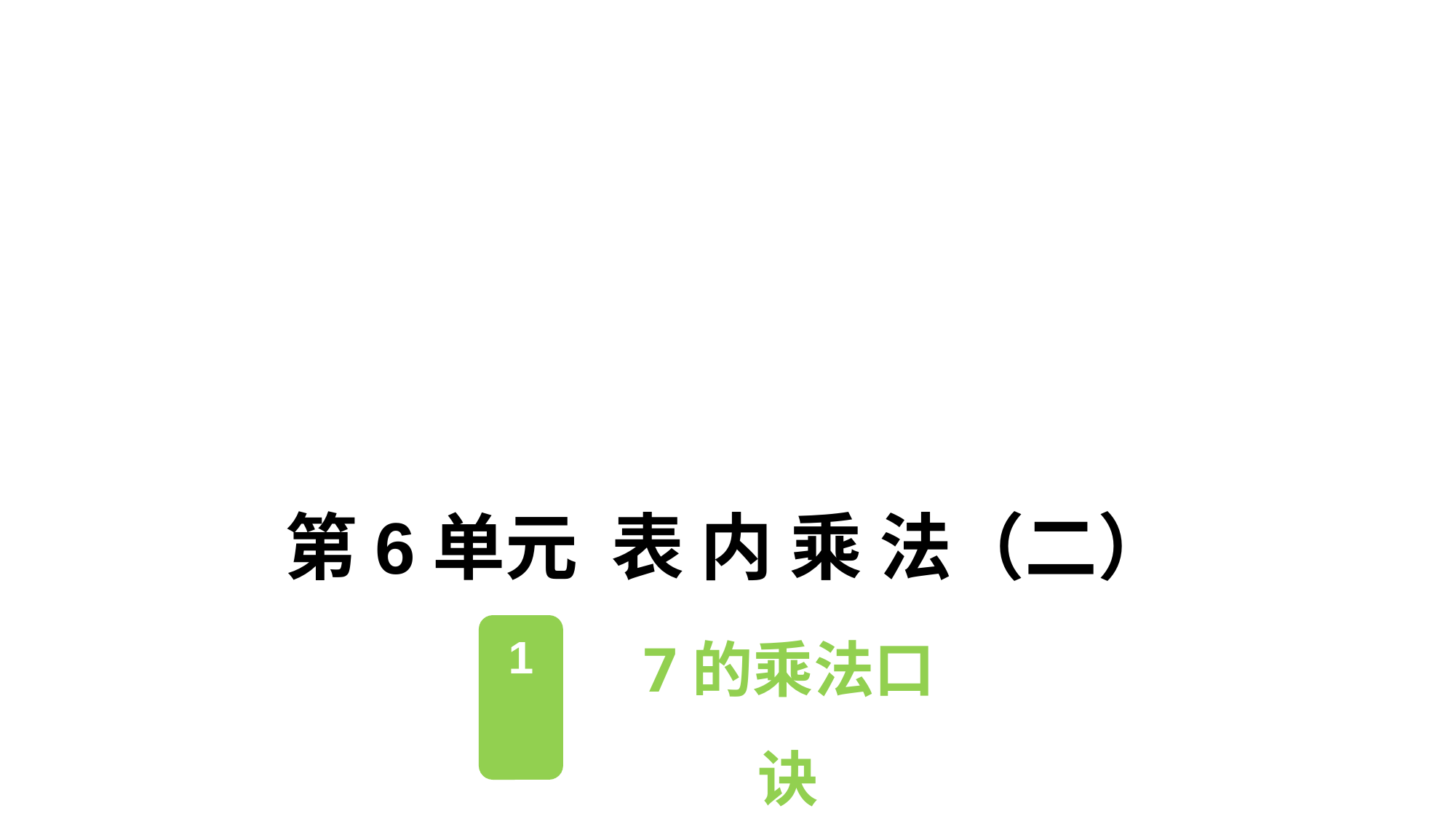

第6单元  表 内 乘 法（二）
7的乘法口诀

1